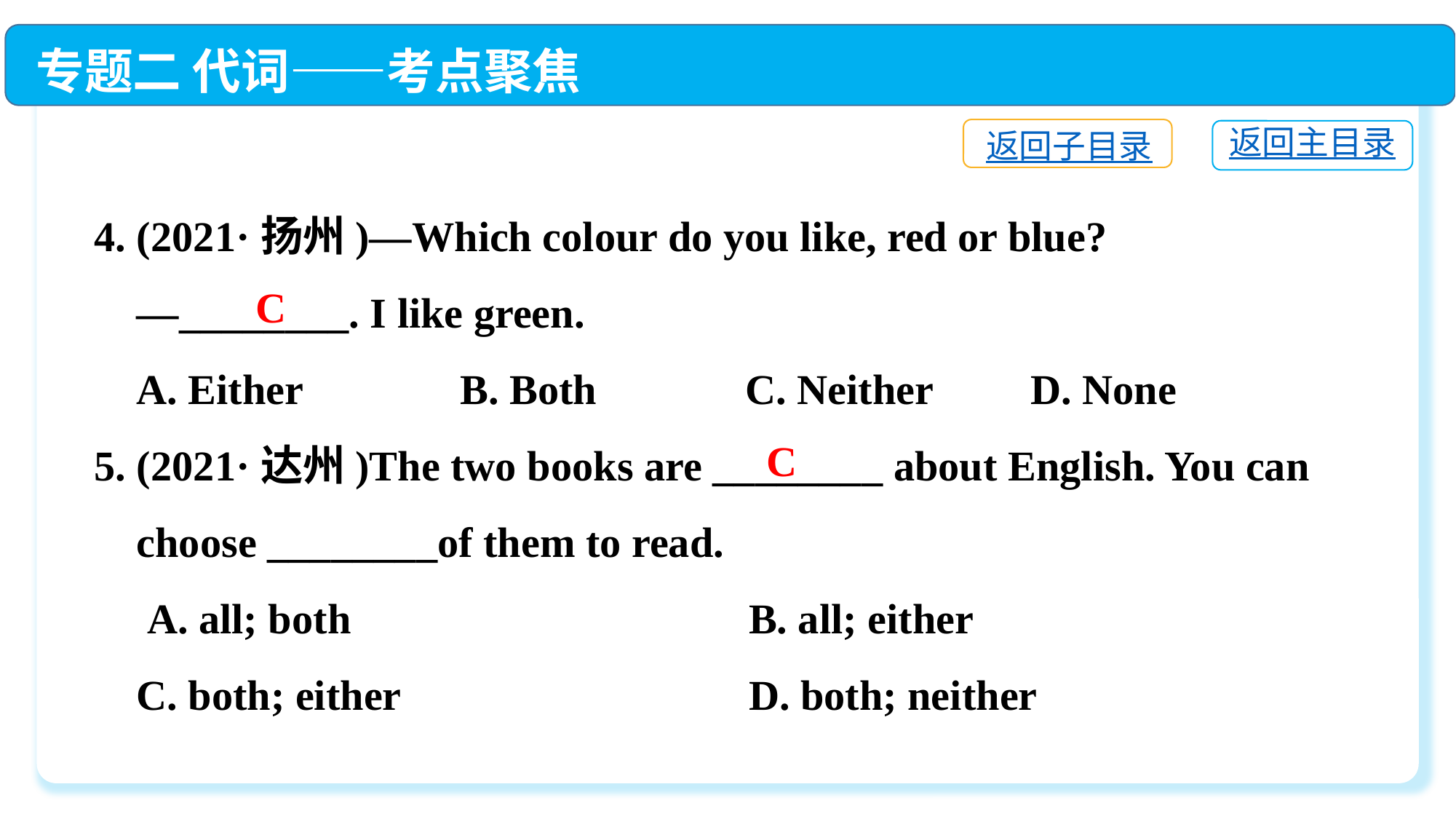

专题二 代词——考点聚焦

返回子目录
返回主目录
4. (2021·扬州)—Which colour do you like, red or blue?
    —________. I like green.
    A. Either	              B. Both	          C. Neither	      D. None
5. (2021·达州)The two books are ________ about English. You can
    choose ________of them to read.
     A. all; both	                               B. all; either
    C. both; either	                               D. both; neither

C
C